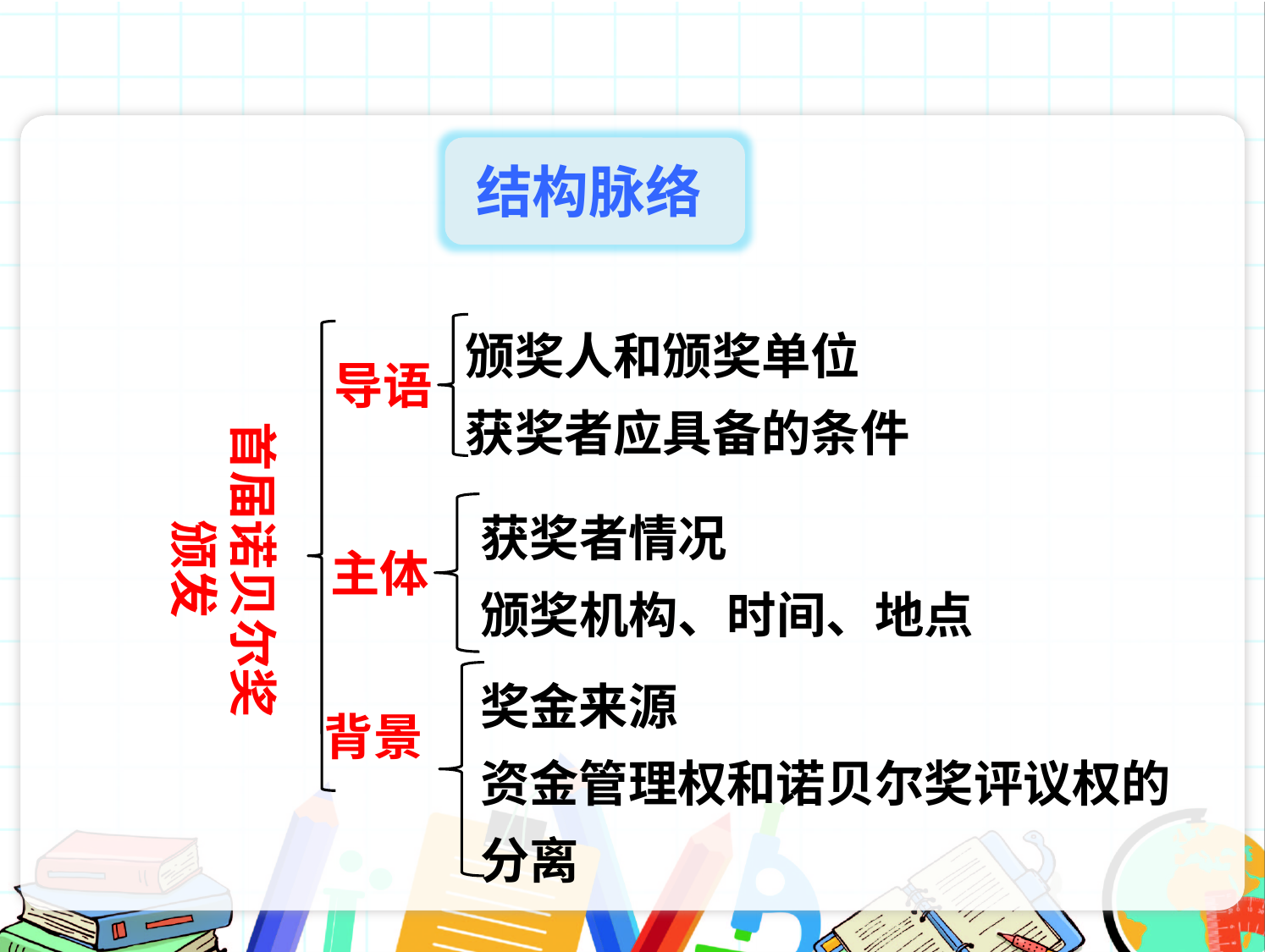

结构脉络
颁奖人和颁奖单位
获奖者应具备的条件

导语
首届诺贝尔奖
颁发
获奖者情况
颁奖机构、时间、地点

主体
奖金来源
资金管理权和诺贝尔奖评议权的分离

背景